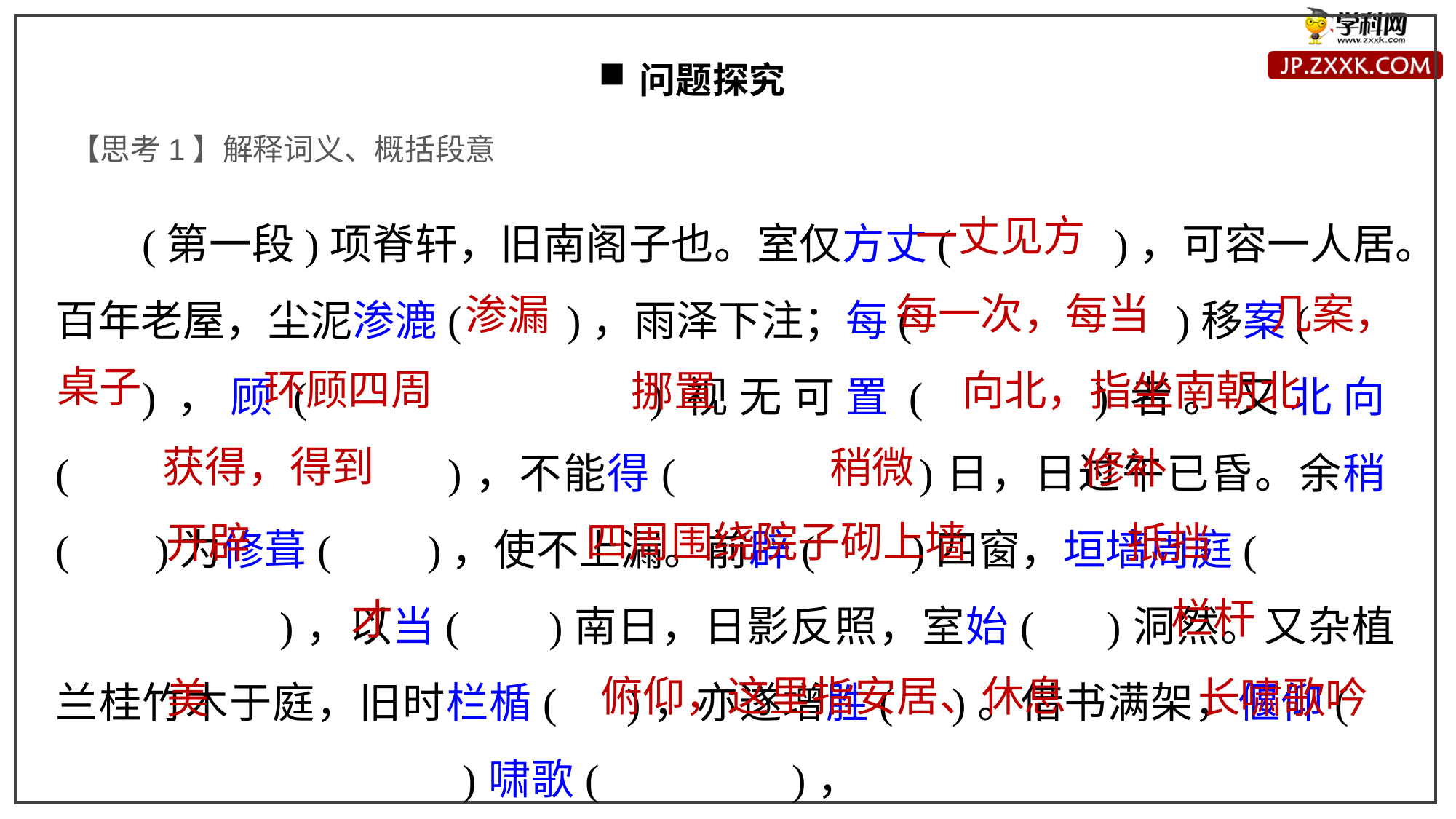

问题探究
【思考1】解释词义、概括段意
(第一段)项脊轩，旧南阁子也。室仅方丈(               )，可容一人居。百年老屋，尘泥渗漉(          )，雨泽下注；每(                         )移案(
)，顾(                )视无可置(        )者。又北向(                               )，不能得(                    )日，日过午已昏。余稍(        )为修葺(         )，使不上漏。前辟(         )四窗，垣墙周庭(                                  )，以当(        )南日，日影反照，室始(      )洞然。又杂植兰桂竹木于庭，旧时栏楯(      )，亦遂增胜(     )。借书满架，偃仰(                                         )啸歌(                 )，
一丈见方
几案，
每一次，每当
渗漏
桌子
环顾四周
向北，指坐南朝北
挪置
获得，得到
稍微
修补
四周围绕院子砌上墙
开辟
抵挡
栏杆
才
俯仰，这里指安居、休息
长啸歌吟
美